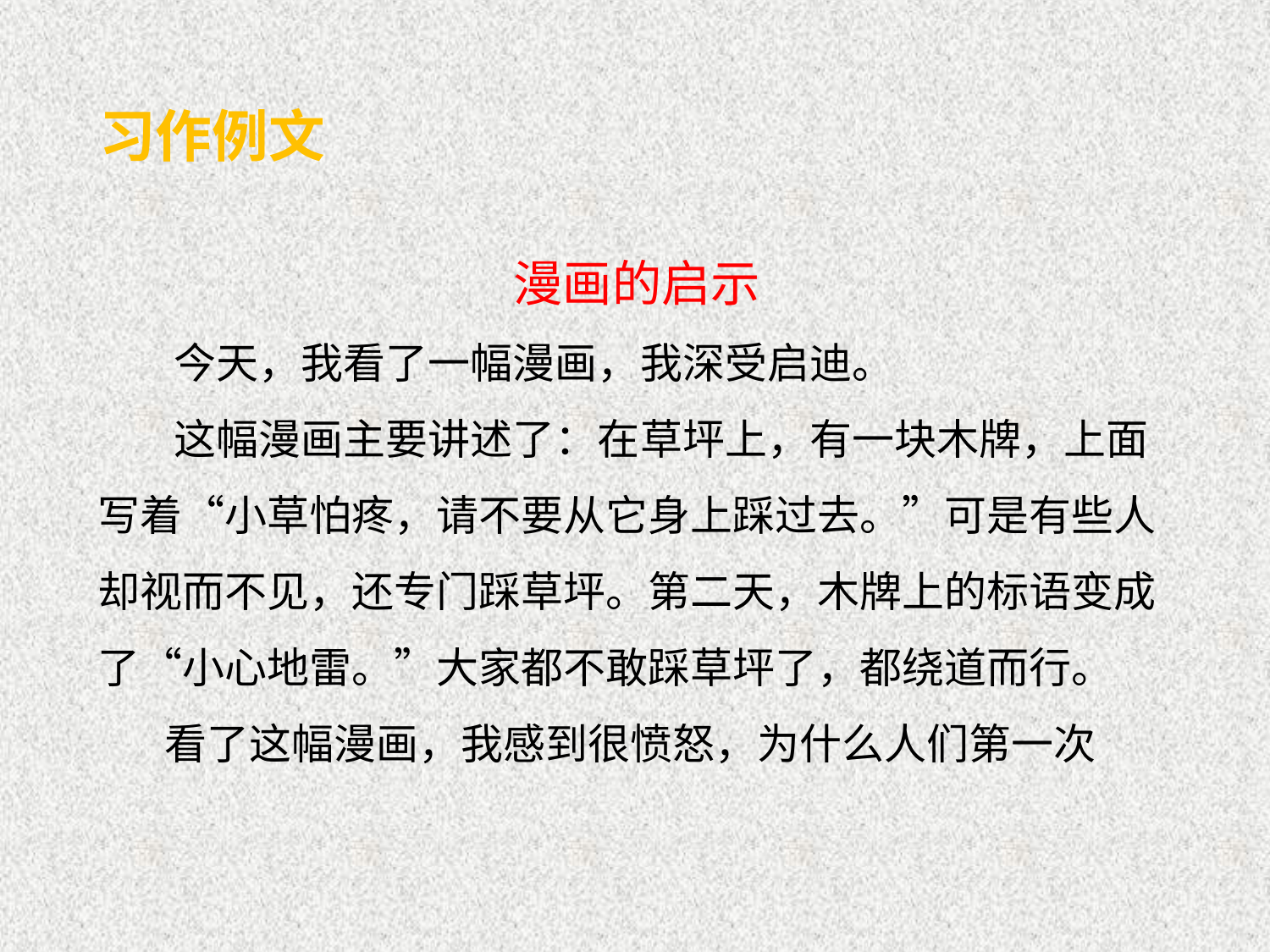

习作例文
漫画的启示
       今天，我看了一幅漫画，我深受启迪。
       这幅漫画主要讲述了：在草坪上，有一块木牌，上面写着“小草怕疼，请不要从它身上踩过去。”可是有些人却视而不见，还专门踩草坪。第二天，木牌上的标语变成了“小心地雷。”大家都不敢踩草坪了，都绕道而行。
      看了这幅漫画，我感到很愤怒，为什么人们第一次